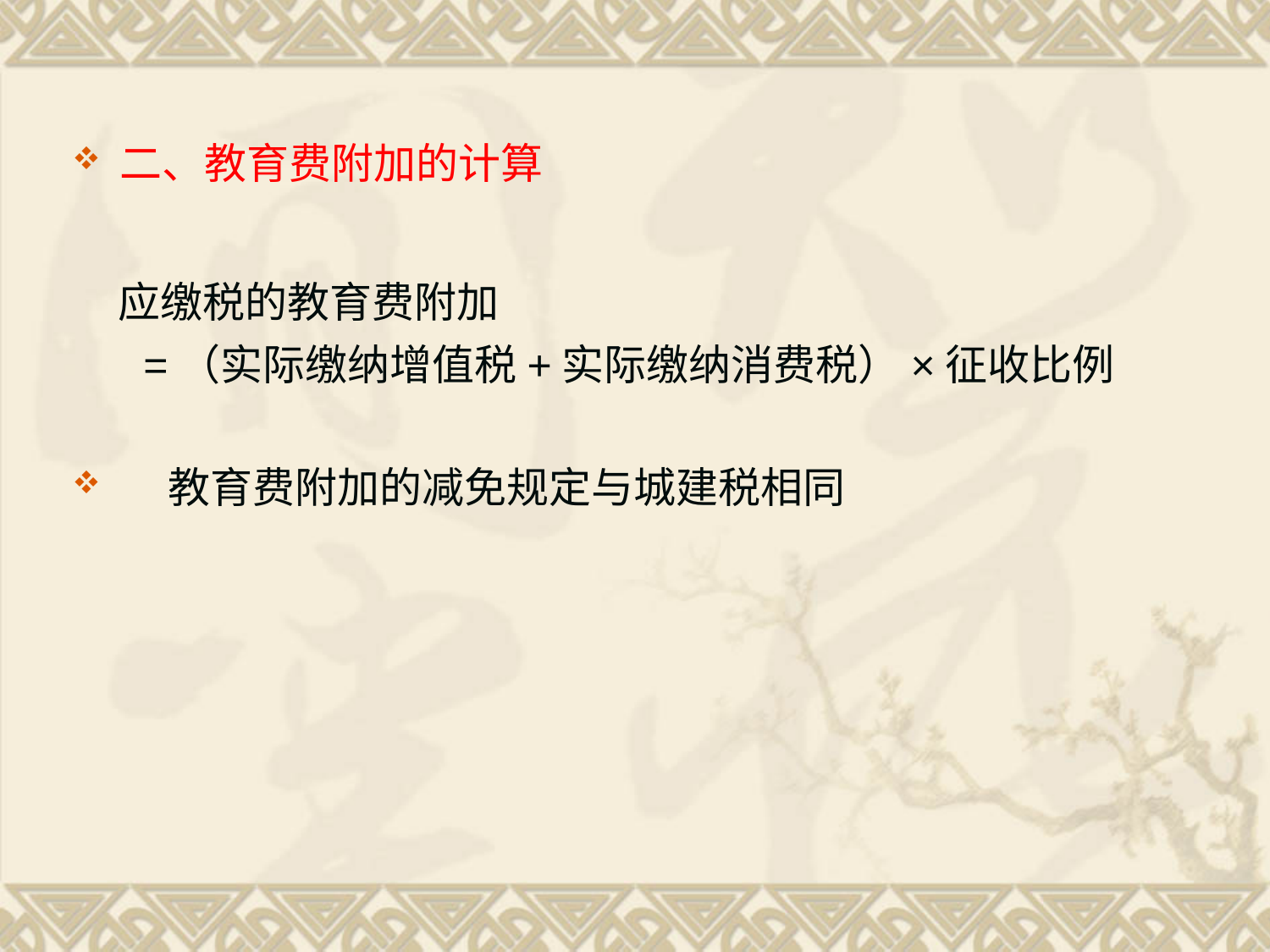

#
二、教育费附加的计算

   应缴税的教育费附加
      =（实际缴纳增值税+实际缴纳消费税）×征收比例

    教育费附加的减免规定与城建税相同